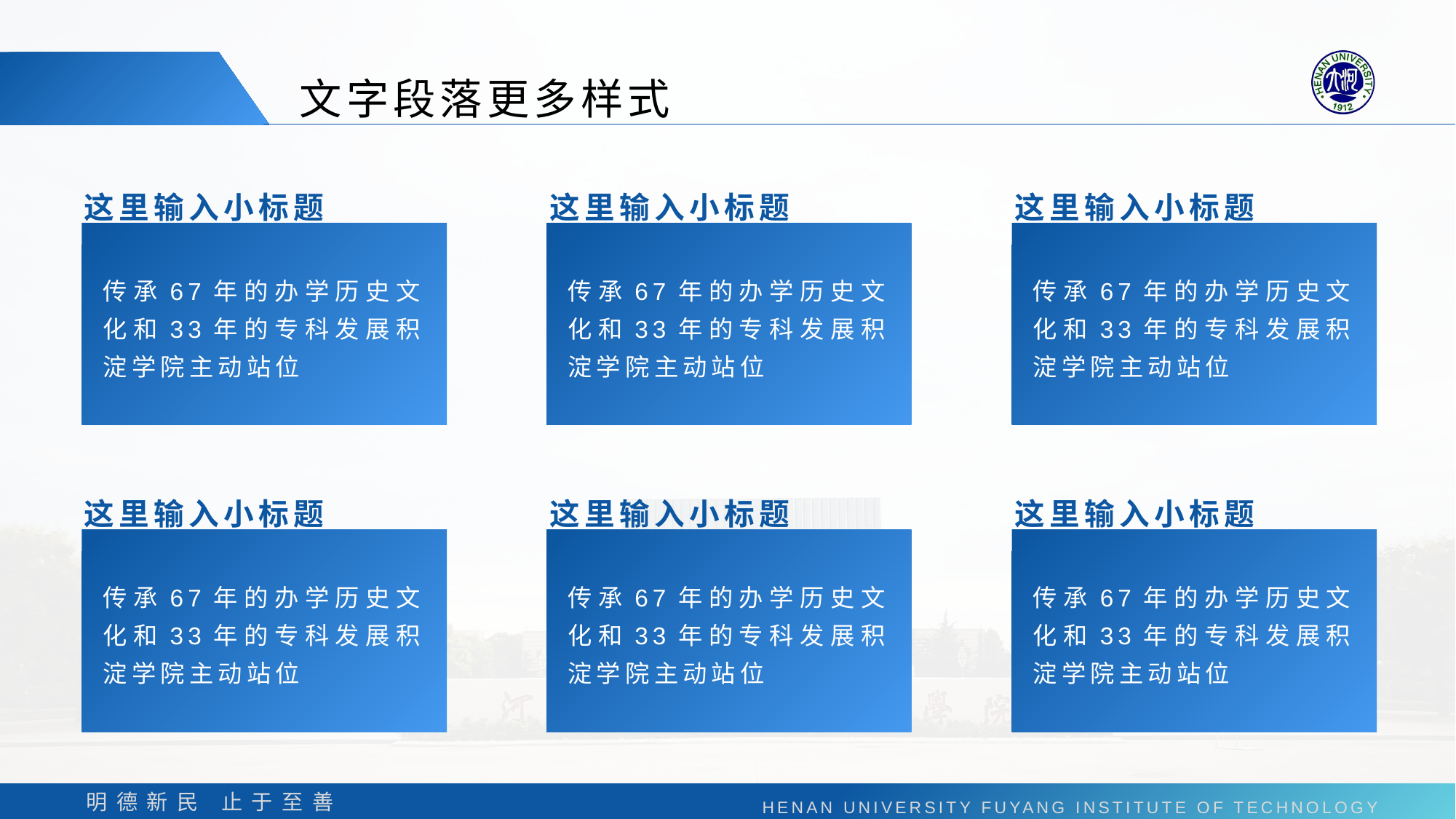

文字段落更多样式
这里输入小标题
这里输入小标题
这里输入小标题
传承67年的办学历史文化和33年的专科发展积淀学院主动站位
传承67年的办学历史文化和33年的专科发展积淀学院主动站位
传承67年的办学历史文化和33年的专科发展积淀学院主动站位
这里输入小标题
这里输入小标题
这里输入小标题
传承67年的办学历史文化和33年的专科发展积淀学院主动站位
传承67年的办学历史文化和33年的专科发展积淀学院主动站位
传承67年的办学历史文化和33年的专科发展积淀学院主动站位